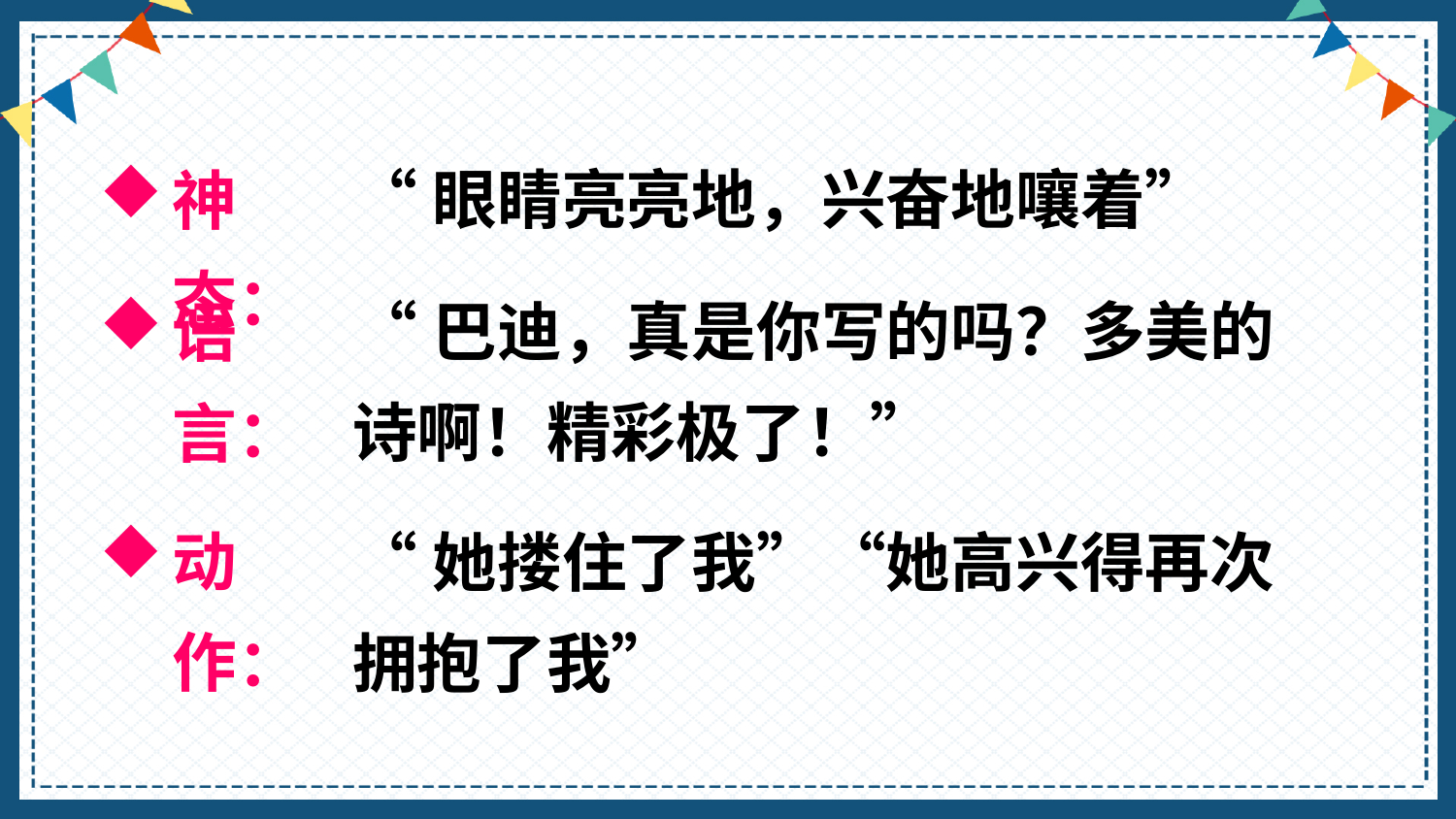

神态：
“眼睛亮亮地，兴奋地嚷着”
“巴迪，真是你写的吗？多美的诗啊！精彩极了！”
语言：
“她搂住了我”“她高兴得再次拥抱了我”
动作：